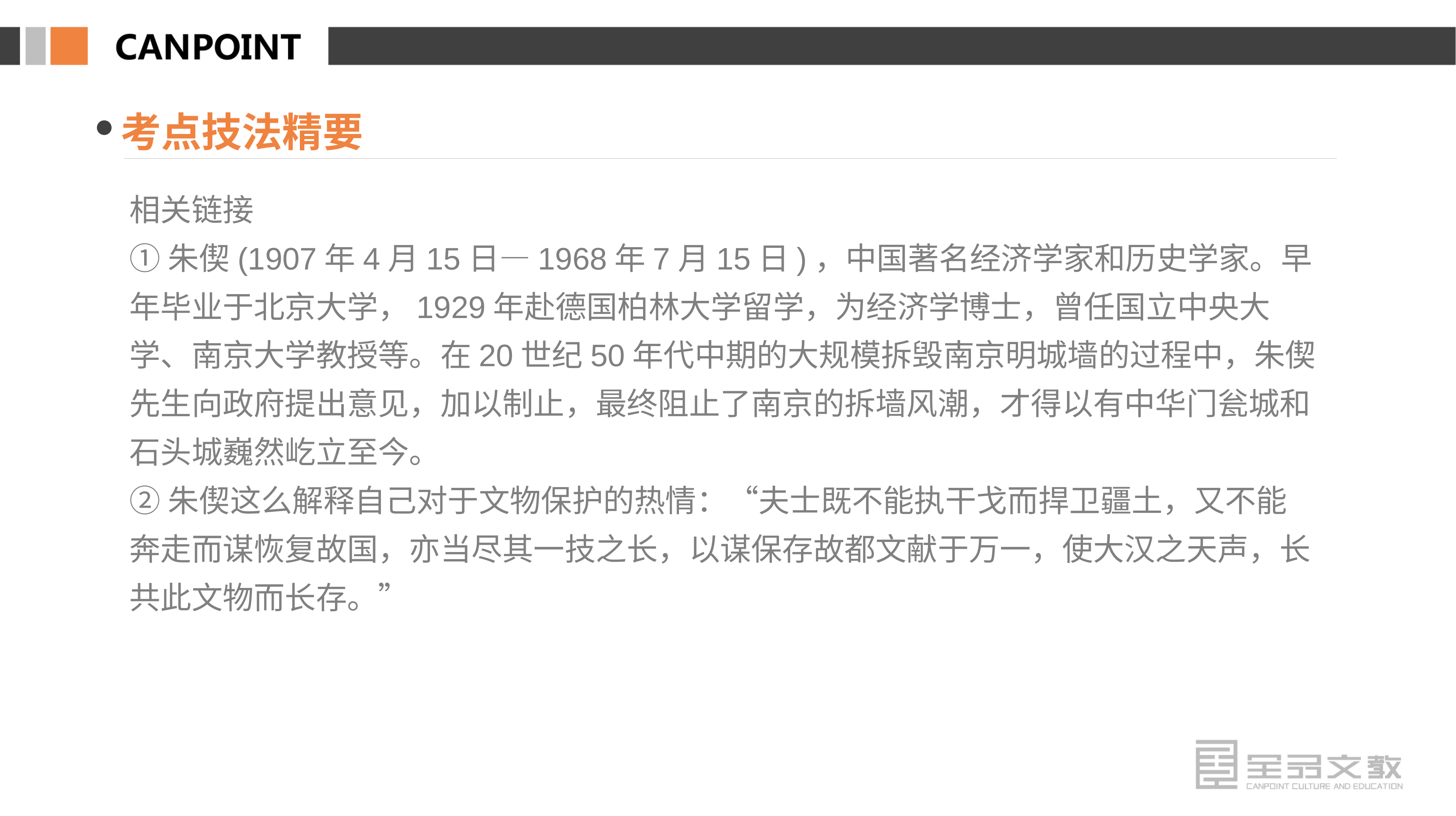

考点技法精要

相关链接
①朱偰(1907年4月15日—1968年7月15日)，中国著名经济学家和历史学家。早年毕业于北京大学，1929年赴德国柏林大学留学，为经济学博士，曾任国立中央大学、南京大学教授等。在20世纪50年代中期的大规模拆毁南京明城墙的过程中，朱偰先生向政府提出意见，加以制止，最终阻止了南京的拆墙风潮，才得以有中华门瓮城和石头城巍然屹立至今。
②朱偰这么解释自己对于文物保护的热情：“夫士既不能执干戈而捍卫疆土，又不能奔走而谋恢复故国，亦当尽其一技之长，以谋保存故都文献于万一，使大汉之天声，长共此文物而长存。”